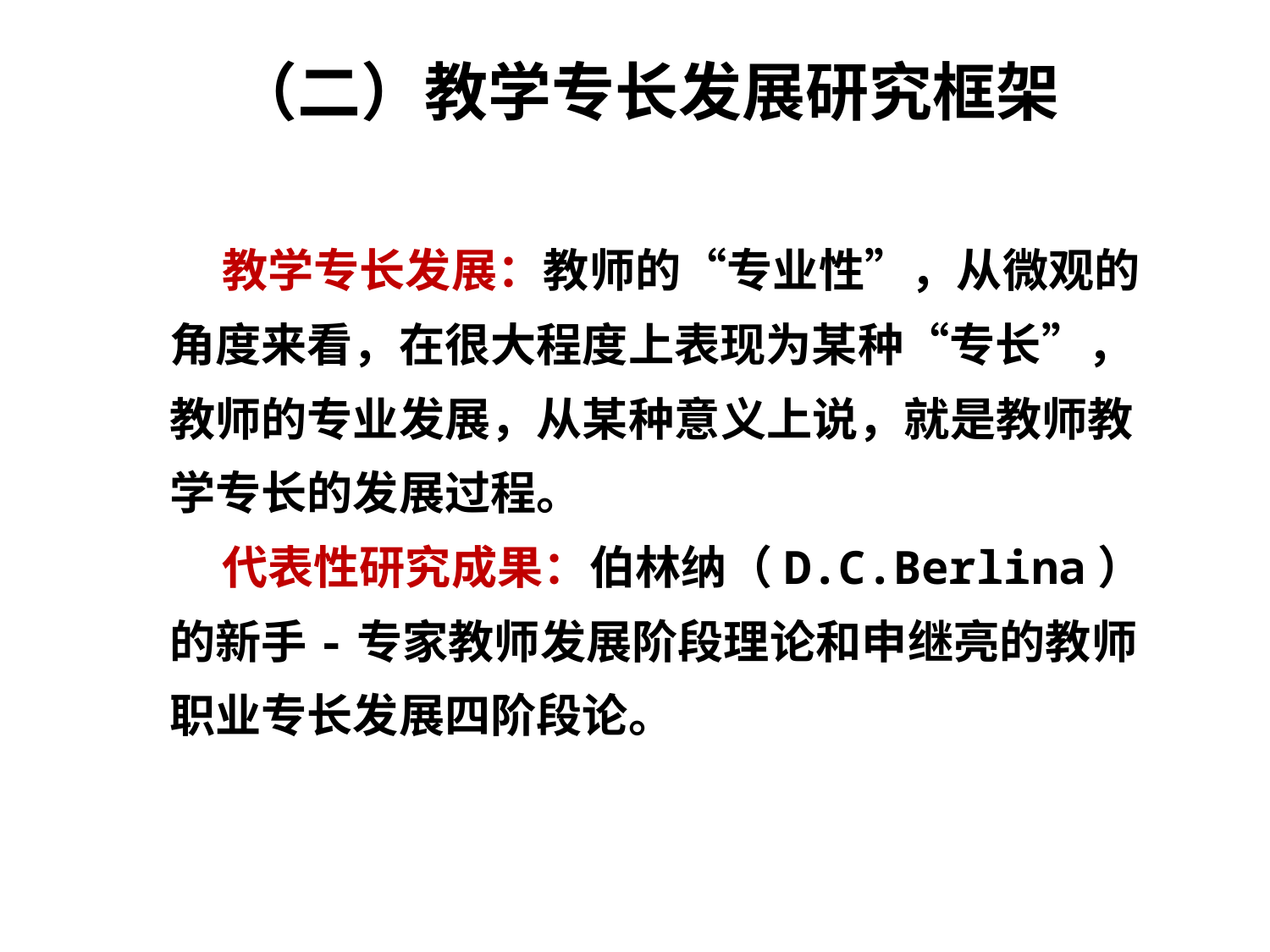

（二）教学专长发展研究框架
    教学专长发展：教师的“专业性”，从微观的角度来看，在很大程度上表现为某种“专长”，教师的专业发展，从某种意义上说，就是教师教学专长的发展过程。
    代表性研究成果：伯林纳（D.C.Berlina）的新手-专家教师发展阶段理论和申继亮的教师职业专长发展四阶段论。